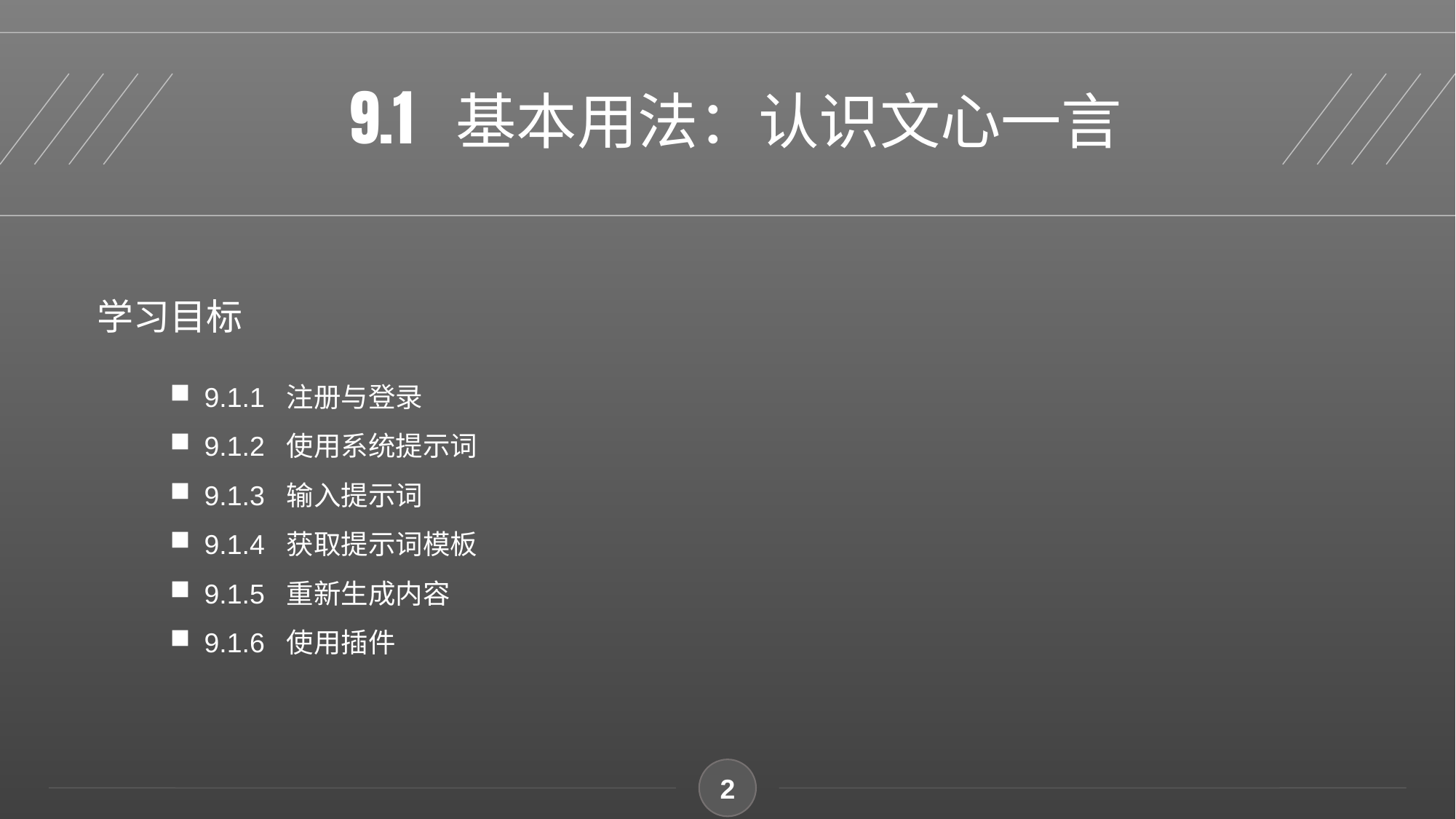

9.1  基本用法：认识文心一言

学习目标
9.1.1  注册与登录
9.1.2  使用系统提示词
9.1.3  输入提示词
9.1.4  获取提示词模板
9.1.5  重新生成内容
9.1.6  使用插件